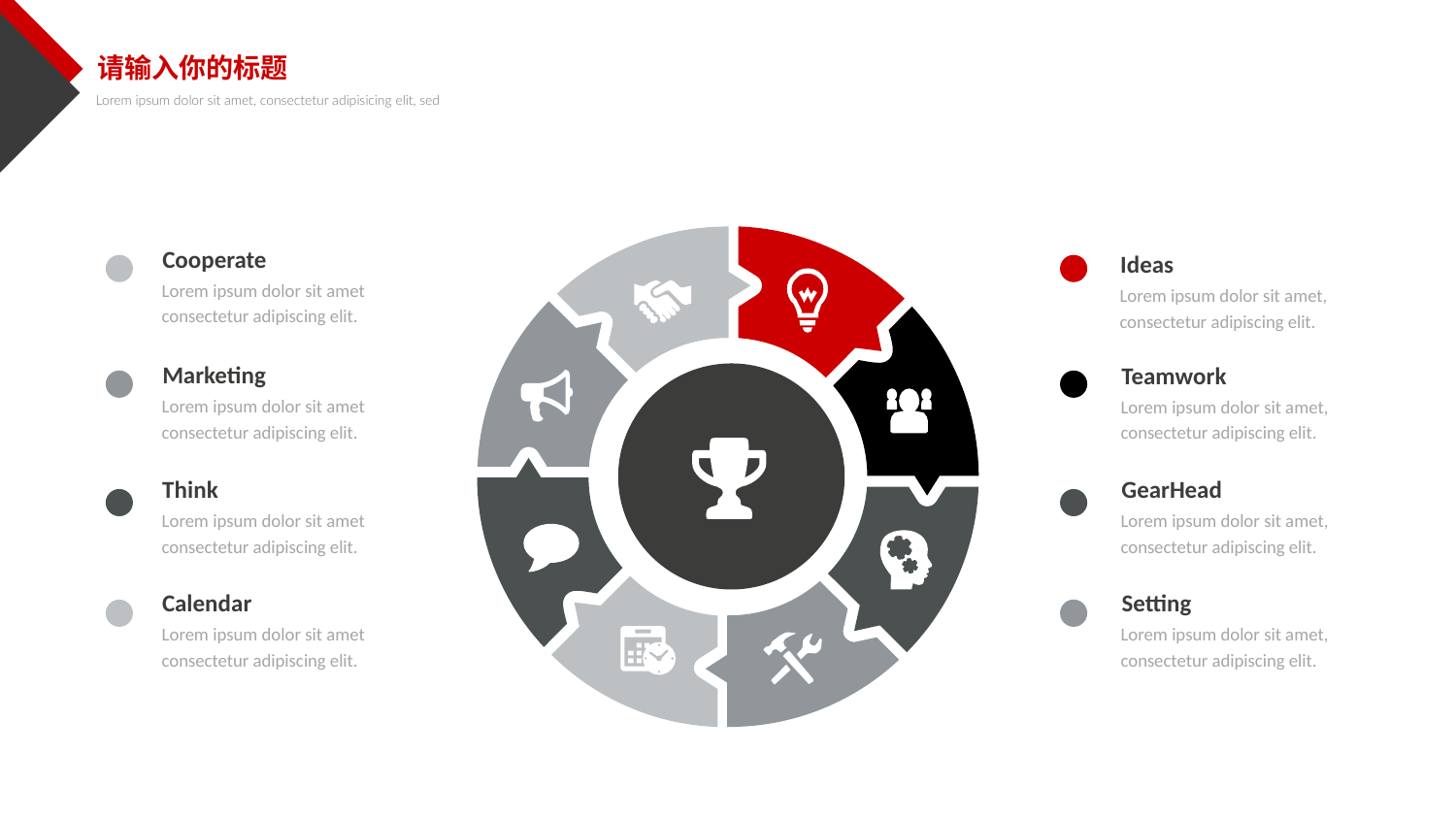

请输入你的标题
Lorem ipsum dolor sit amet, consectetur adipisicing elit, sed

Cooperate
Ideas

Lorem ipsum dolor sit amet consectetur adipiscing elit.

Lorem ipsum dolor sit amet, consectetur adipiscing elit.

Marketing
Teamwork

Lorem ipsum dolor sit amet consectetur adipiscing elit.
Lorem ipsum dolor sit amet, consectetur adipiscing elit.

GearHead
Think

Lorem ipsum dolor sit amet, consectetur adipiscing elit.
Lorem ipsum dolor sit amet consectetur adipiscing elit.

Calendar
Setting

Lorem ipsum dolor sit amet consectetur adipiscing elit.
Lorem ipsum dolor sit amet, consectetur adipiscing elit.